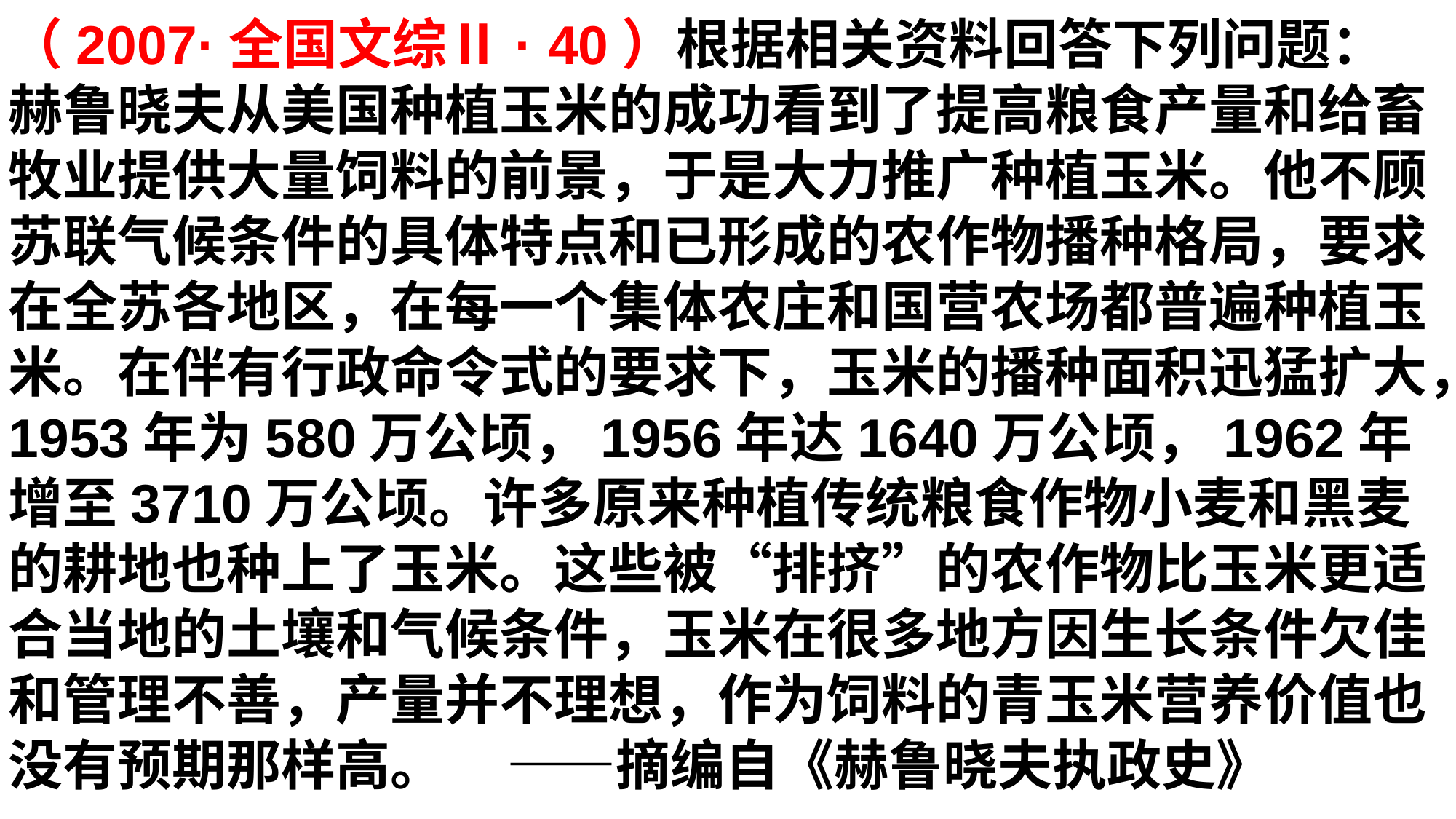

（2007·全国文综Ⅱ· 40）根据相关资料回答下列问题：赫鲁晓夫从美国种植玉米的成功看到了提高粮食产量和给畜牧业提供大量饲料的前景，于是大力推广种植玉米。他不顾苏联气候条件的具体特点和已形成的农作物播种格局，要求在全苏各地区，在每一个集体农庄和国营农场都普遍种植玉米。在伴有行政命令式的要求下，玉米的播种面积迅猛扩大，1953年为580万公顷，1956年达1640万公顷，1962年增至3710万公顷。许多原来种植传统粮食作物小麦和黑麦的耕地也种上了玉米。这些被“排挤”的农作物比玉米更适合当地的土壤和气候条件，玉米在很多地方因生长条件欠佳和管理不善，产量并不理想，作为饲料的青玉米营养价值也没有预期那样高。     ——摘编自《赫鲁晓夫执政史》